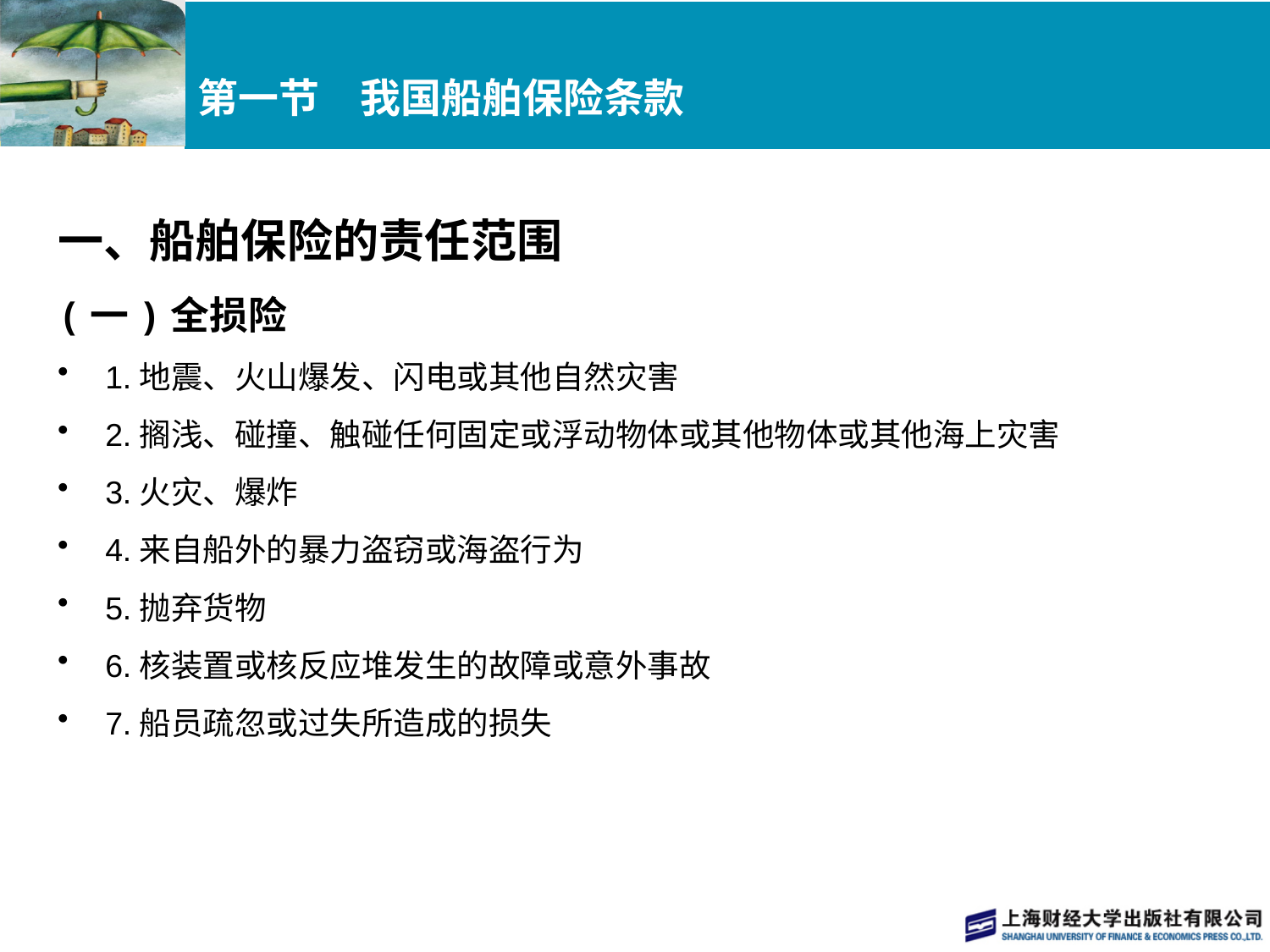

# 第一节　我国船舶保险条款
一、船舶保险的责任范围
(一)全损险
1.地震、火山爆发、闪电或其他自然灾害
2.搁浅、碰撞、触碰任何固定或浮动物体或其他物体或其他海上灾害
3.火灾、爆炸
4.来自船外的暴力盗窃或海盗行为
5.抛弃货物
6.核装置或核反应堆发生的故障或意外事故
7.船员疏忽或过失所造成的损失